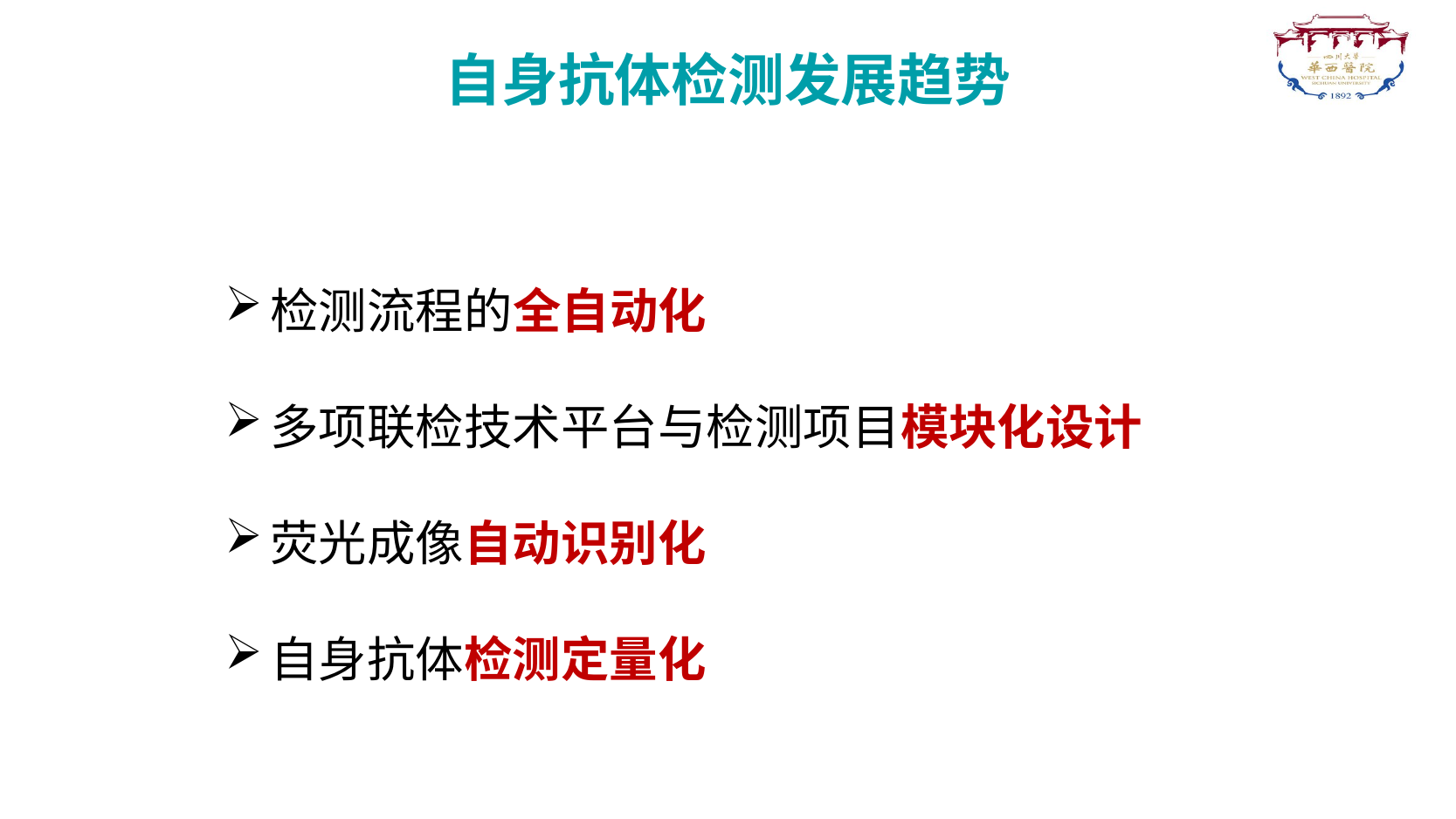

自身抗体检测发展趋势
检测流程的全自动化
多项联检技术平台与检测项目模块化设计
荧光成像自动识别化
自身抗体检测定量化